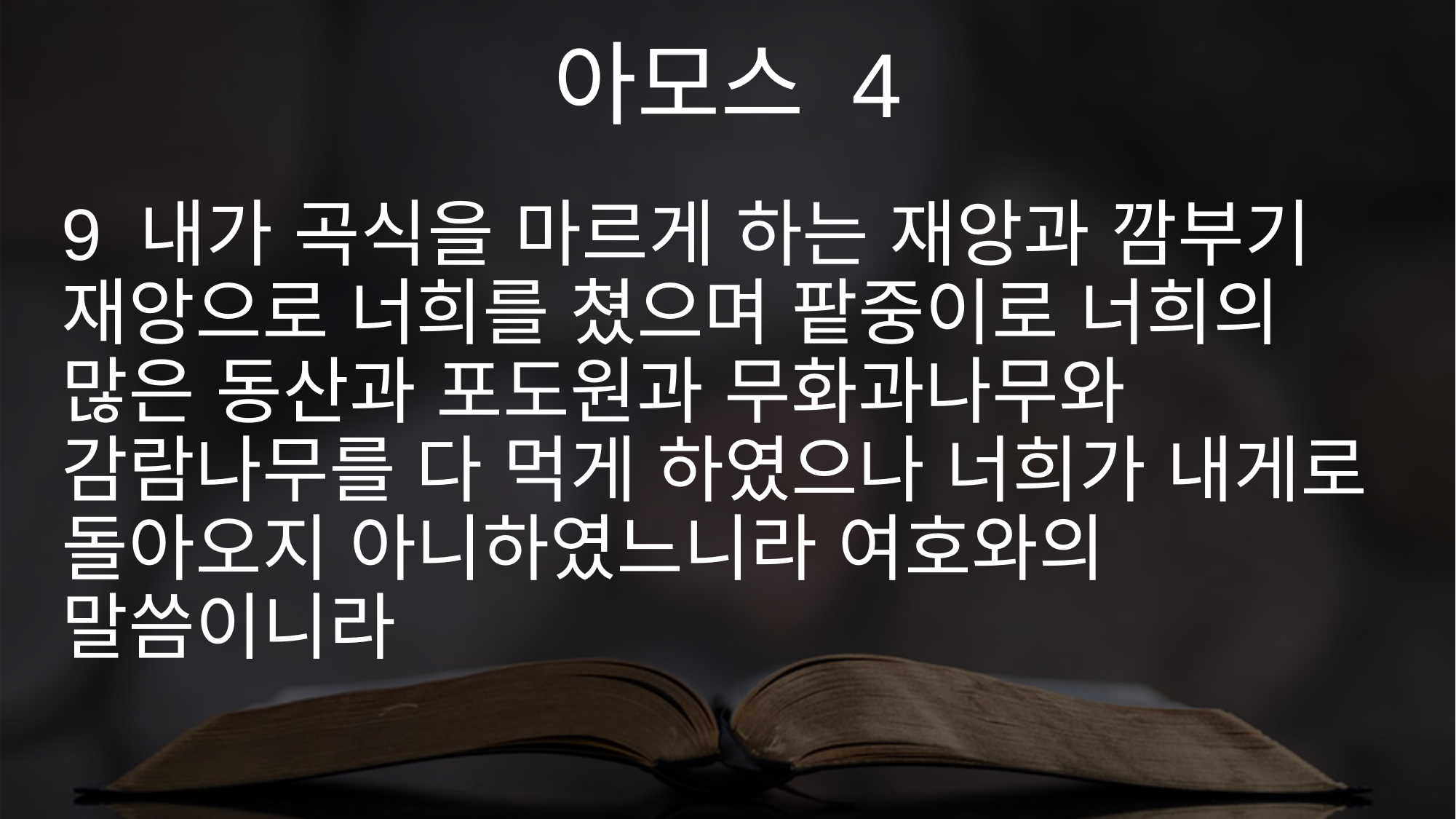

아모스 4
9 내가 곡식을 마르게 하는 재앙과 깜부기 재앙으로 너희를 쳤으며 팥중이로 너희의 많은 동산과 포도원과 무화과나무와 감람나무를 다 먹게 하였으나 너희가 내게로 돌아오지 아니하였느니라 여호와의 말씀이니라